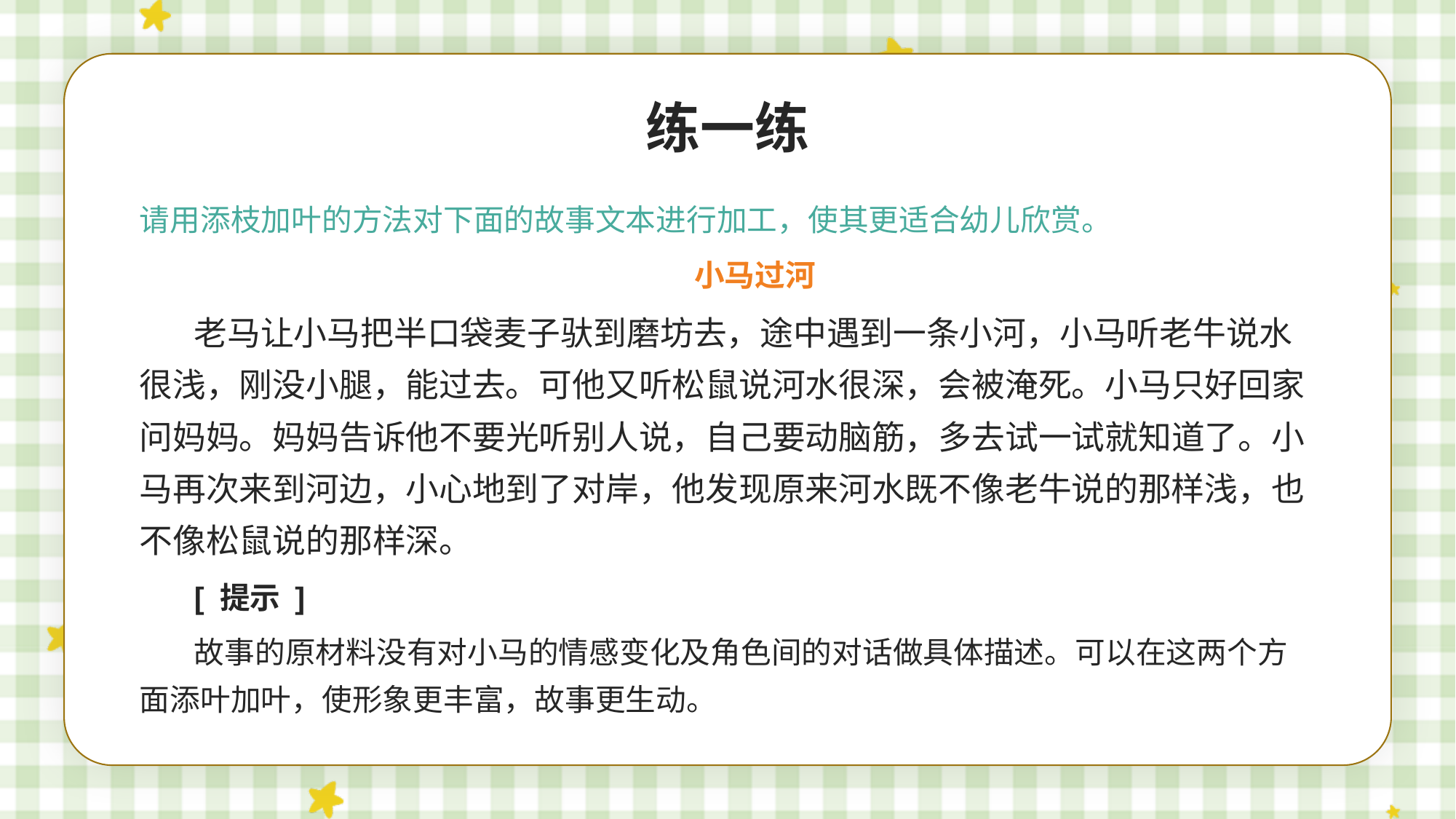

练一练
请用添枝加叶的方法对下面的故事文本进行加工，使其更适合幼儿欣赏。
小马过河
老马让小马把半口袋麦子驮到磨坊去，途中遇到一条小河，小马听老牛说水很浅，刚没小腿，能过去。可他又听松鼠说河水很深，会被淹死。小马只好回家问妈妈。妈妈告诉他不要光听别人说，自己要动脑筋，多去试一试就知道了。小马再次来到河边，小心地到了对岸，他发现原来河水既不像老牛说的那样浅，也不像松鼠说的那样深。
[ 提示 ]
故事的原材料没有对小马的情感变化及角色间的对话做具体描述。可以在这两个方面添叶加叶，使形象更丰富，故事更生动。